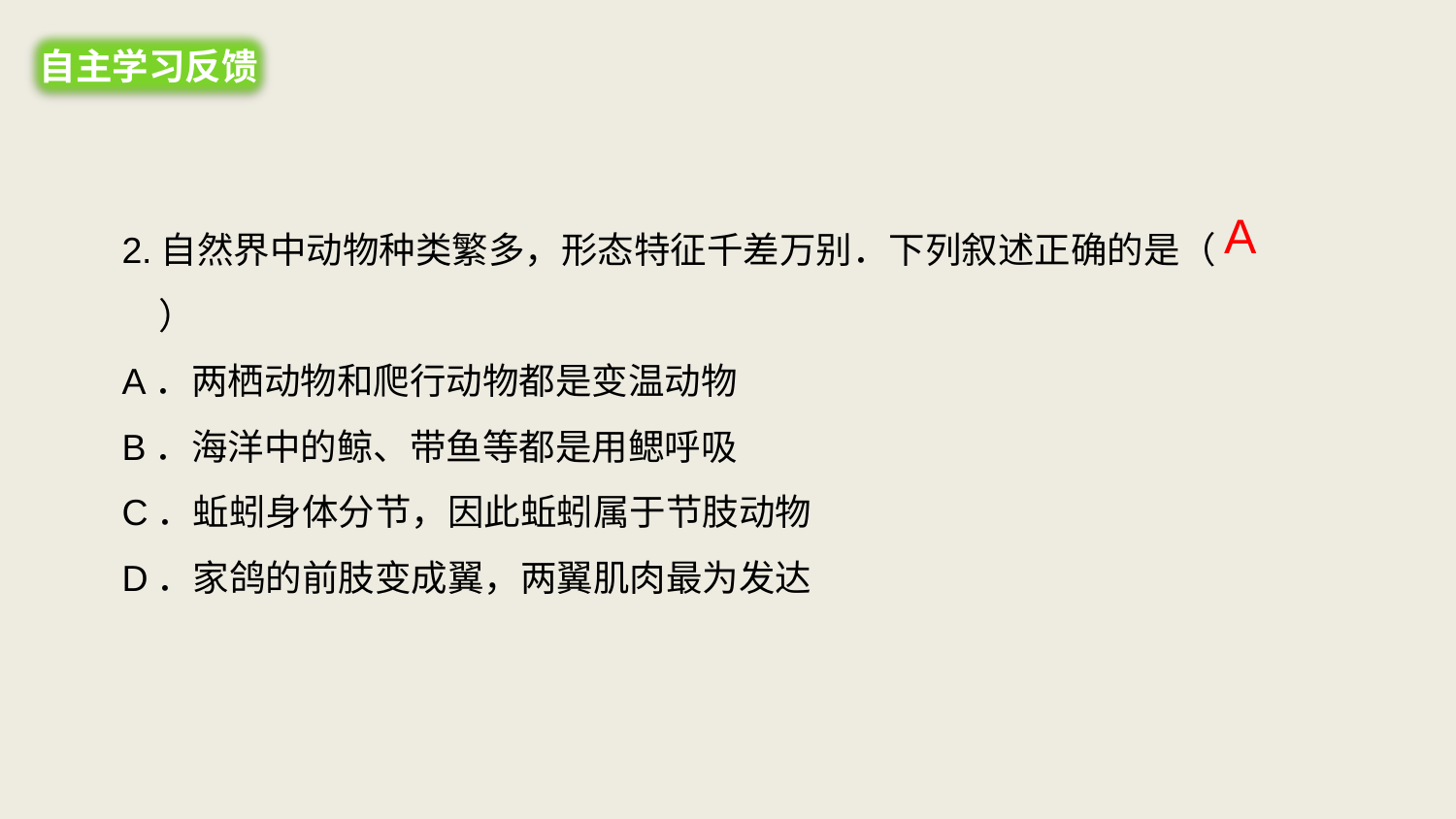

自主学习反馈
2.自然界中动物种类繁多，形态特征千差万别．下列叙述正确的是（　　）
A．两栖动物和爬行动物都是变温动物
B．海洋中的鲸、带鱼等都是用鳃呼吸
C．蚯蚓身体分节，因此蚯蚓属于节肢动物
D．家鸽的前肢变成翼，两翼肌肉最为发达
A